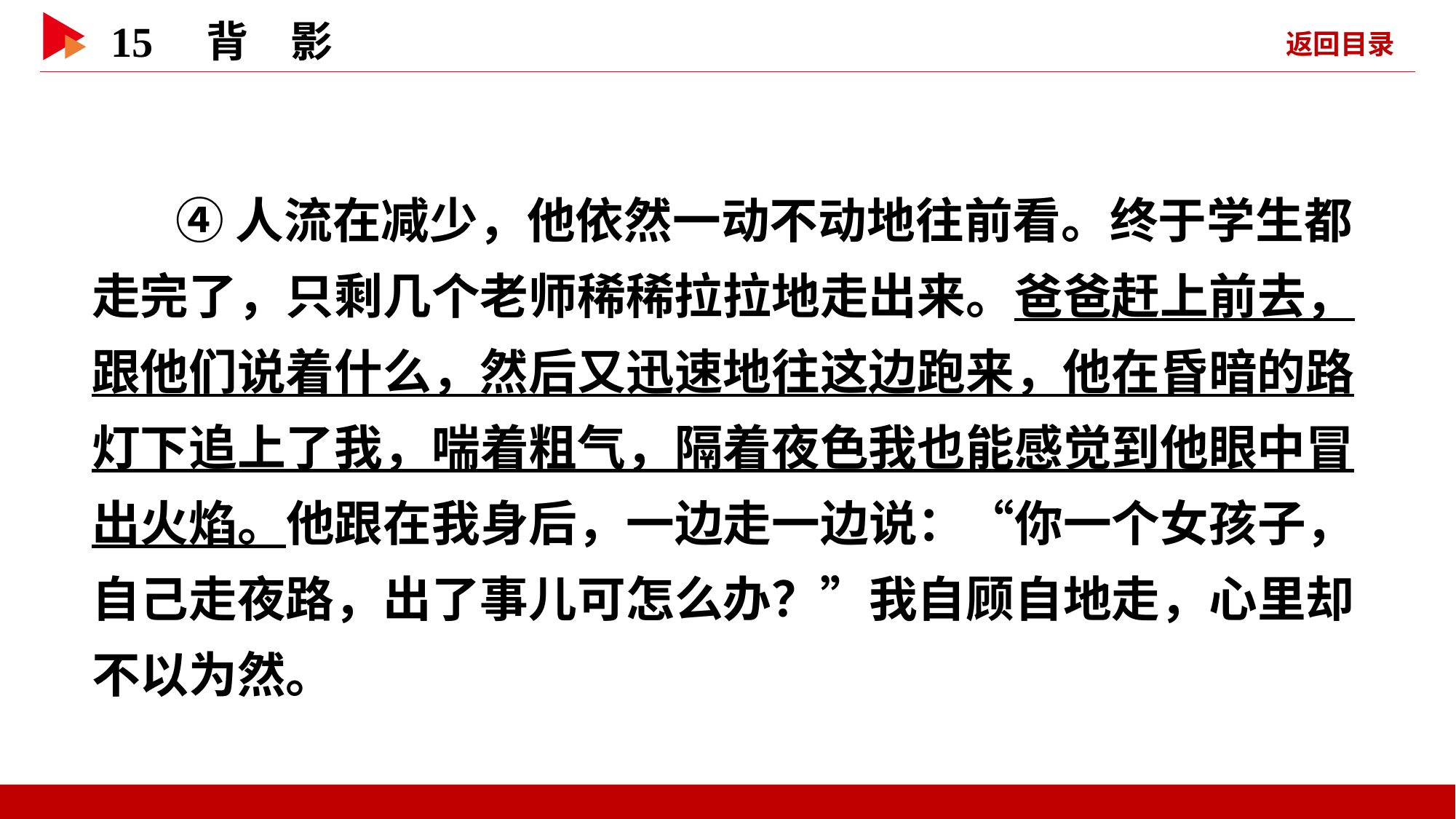

④人流在减少，他依然一动不动地往前看。终于学生都走完了，只剩几个老师稀稀拉拉地走出来。爸爸赶上前去，跟他们说着什么，然后又迅速地往这边跑来，他在昏暗的路灯下追上了我，喘着粗气，隔着夜色我也能感觉到他眼中冒出火焰。他跟在我身后，一边走一边说：“你一个女孩子，自己走夜路，出了事儿可怎么办？”我自顾自地走，心里却不以为然。